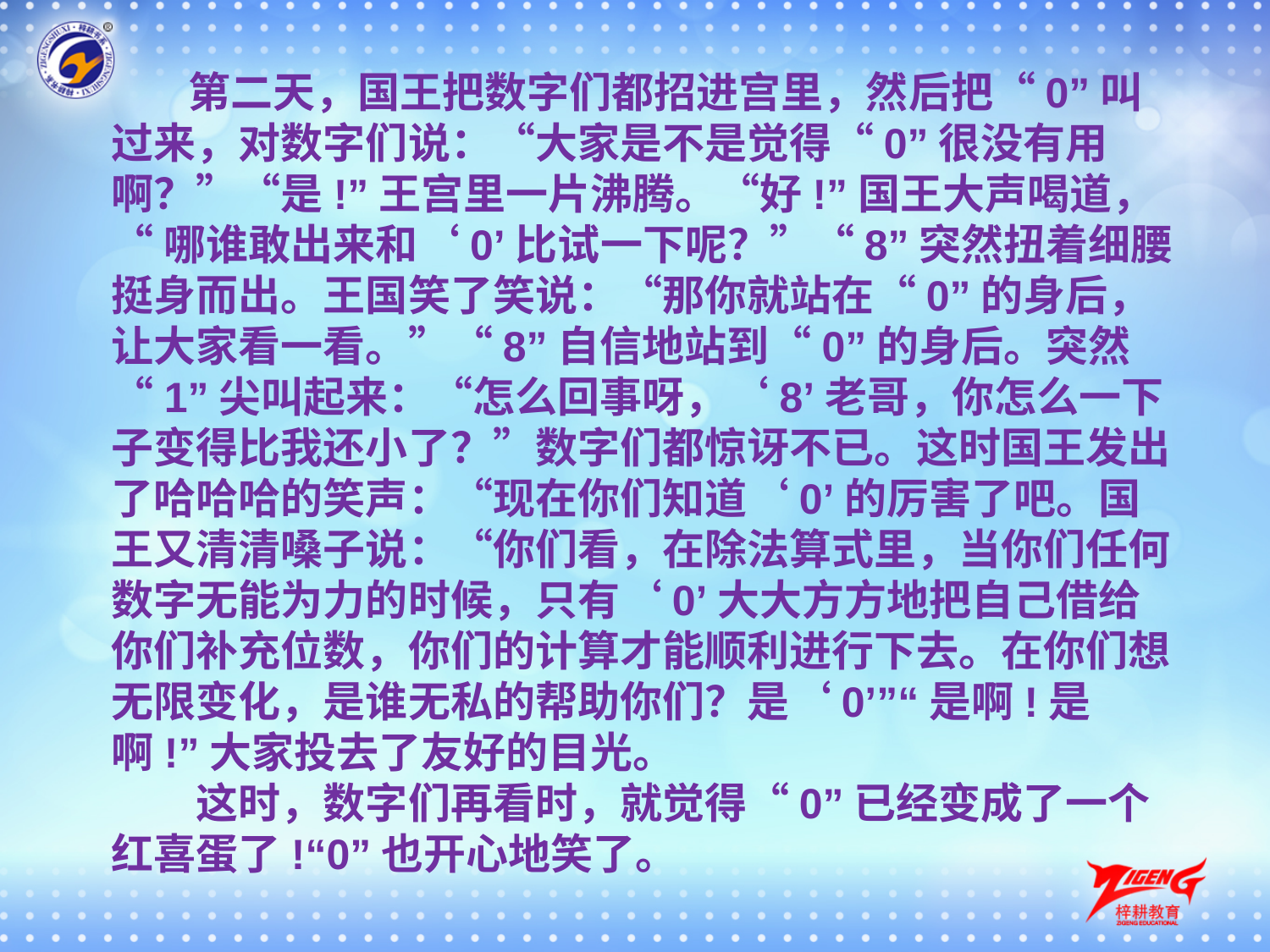

第二天，国王把数字们都招进宫里，然后把“0”叫过来，对数字们说：“大家是不是觉得“0”很没有用啊？”“是!”王宫里一片沸腾。“好!”国王大声喝道，“ 哪谁敢出来和‘0’比试一下呢？”“8”突然扭着细腰挺身而出。王国笑了笑说：“那你就站在“0”的身后，让大家看一看。”“8”自信地站到“0”的身后。突然“1”尖叫起来：“怎么回事呀，‘8’老哥，你怎么一下子变得比我还小了？”数字们都惊讶不已。这时国王发出了哈哈哈的笑声：“现在你们知道‘0’的厉害了吧。国王又清清嗓子说：“你们看，在除法算式里，当你们任何数字无能为力的时候，只有‘0’大大方方地把自己借给你们补充位数，你们的计算才能顺利进行下去。在你们想无限变化，是谁无私的帮助你们？是‘0’”“是啊!是啊!”大家投去了友好的目光。
　　这时，数字们再看时，就觉得“0”已经变成了一个红喜蛋了!“0”也开心地笑了。